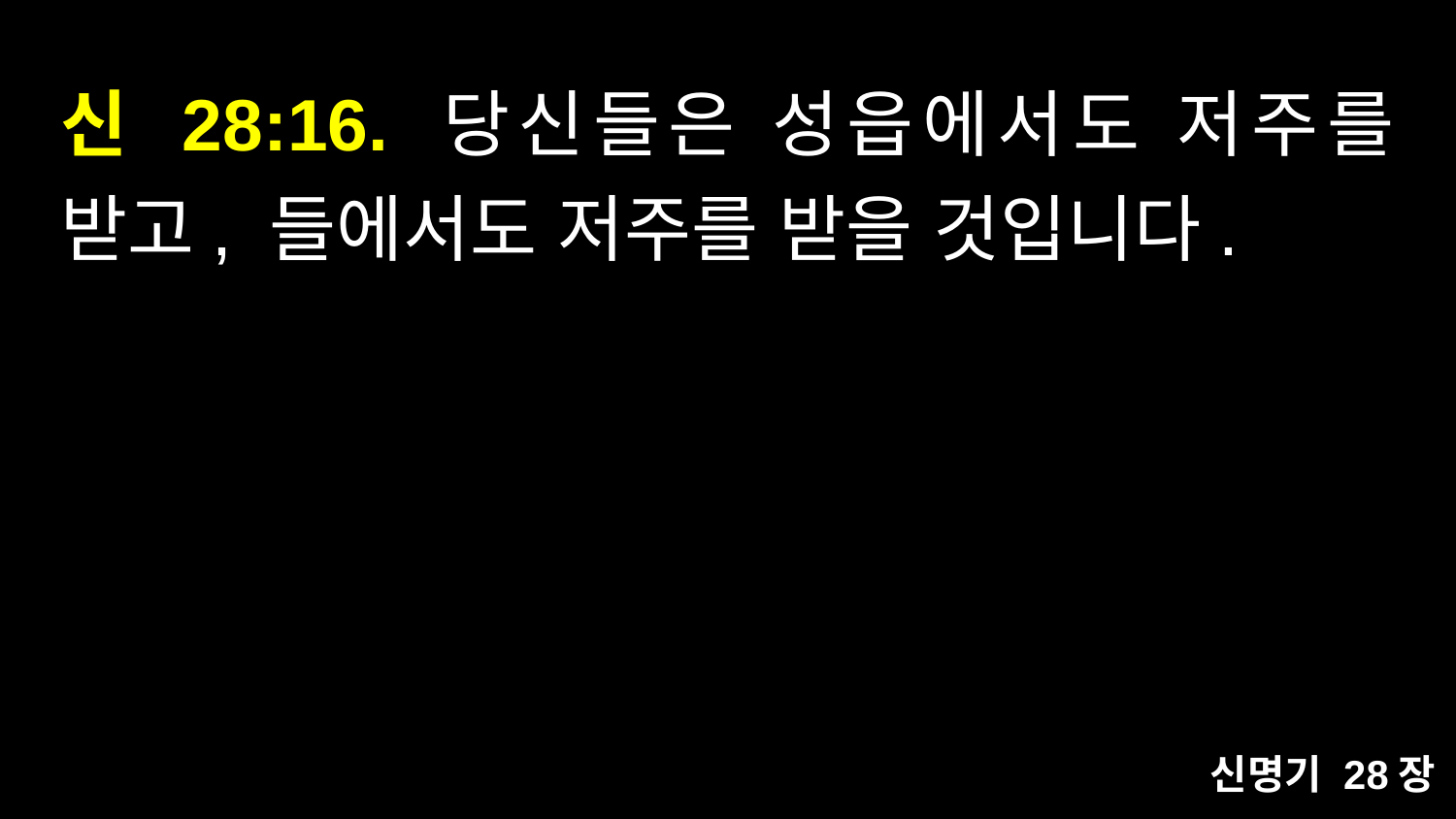

# 신 28:16. 당신들은 성읍에서도 저주를 받고, 들에서도 저주를 받을 것입니다.
신명기 28장